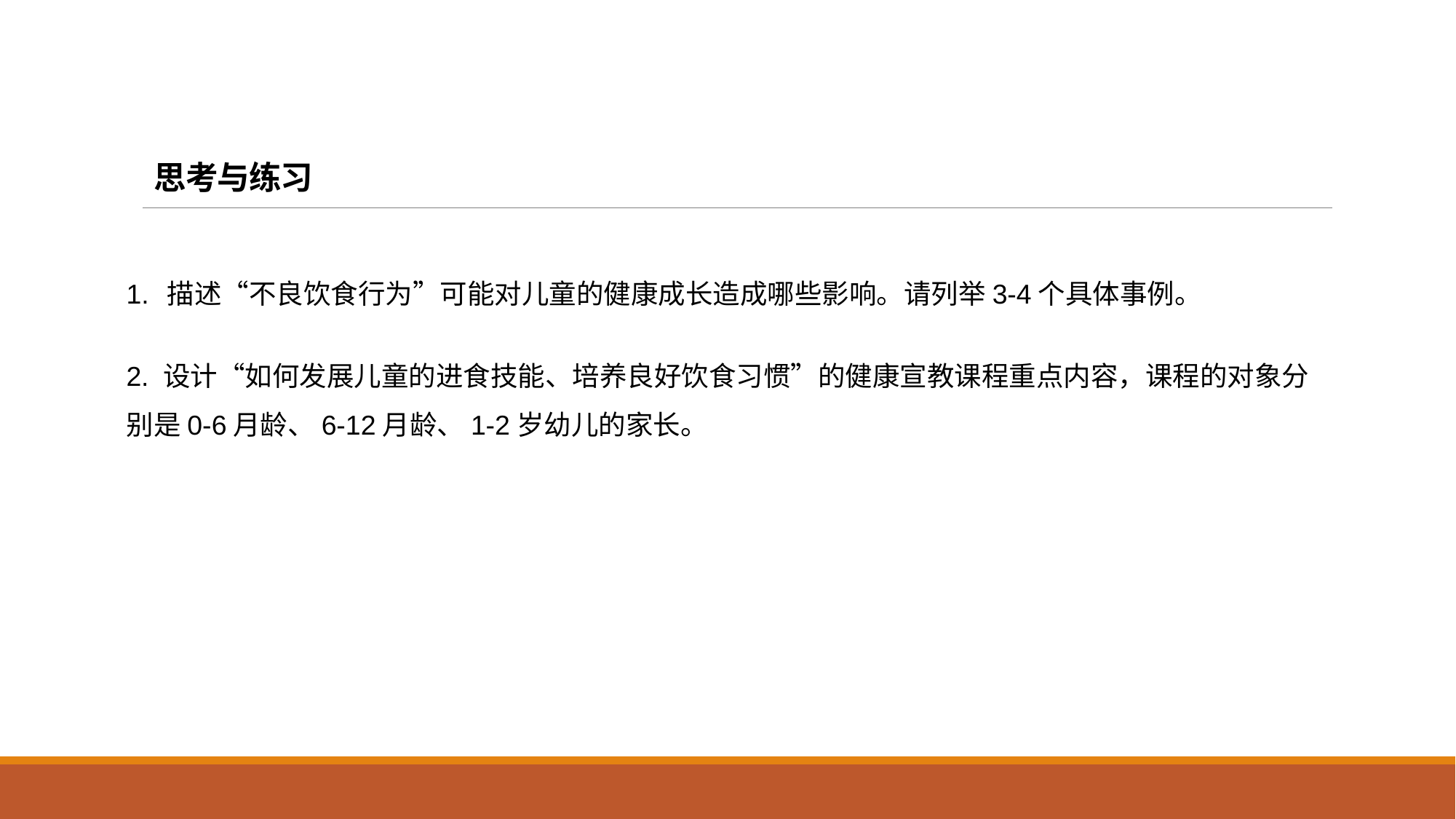

# 思考与练习
描述“不良饮食行为”可能对儿童的健康成长造成哪些影响。请列举3-4个具体事例。

2. 设计“如何发展儿童的进食技能、培养良好饮食习惯”的健康宣教课程重点内容，课程的对象分别是0-6月龄、6-12月龄、1-2岁幼儿的家长。